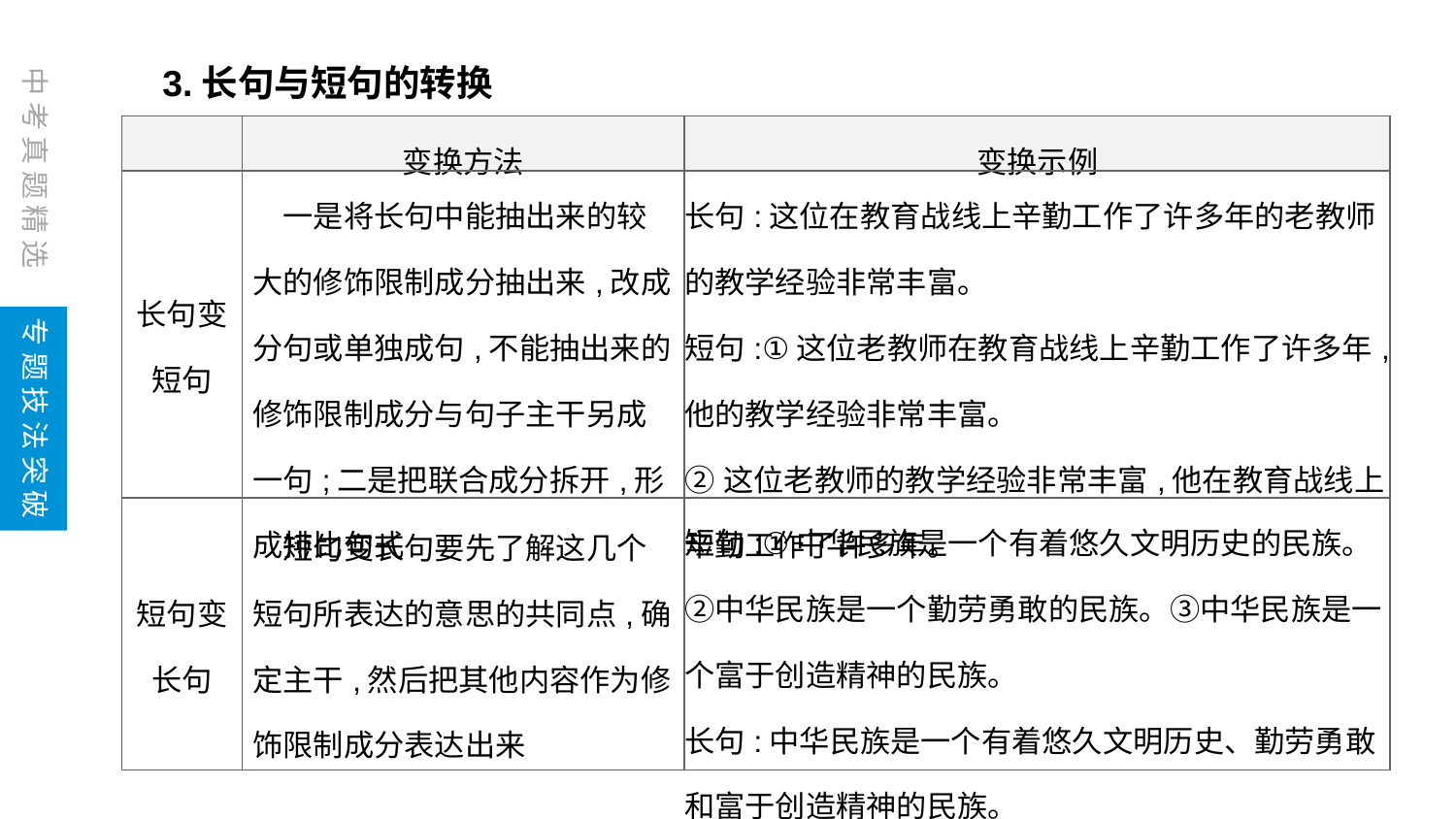

3.长句与短句的转换
中考真题精选
|  | 变换方法 | 变换示例 |
| --- | --- | --- |
| 长句变短句 | 一是将长句中能抽出来的较大的修饰限制成分抽出来,改成分句或单独成句,不能抽出来的修饰限制成分与句子主干另成一句;二是把联合成分拆开,形成排比句式 | 长句:这位在教育战线上辛勤工作了许多年的老教师的教学经验非常丰富。 短句:①这位老教师在教育战线上辛勤工作了许多年,他的教学经验非常丰富。 ②这位老教师的教学经验非常丰富,他在教育战线上辛勤工作了许多年。 |
| 短句变长句 | 短句变长句要先了解这几个短句所表达的意思的共同点,确定主干,然后把其他内容作为修饰限制成分表达出来 | 短句:①中华民族是一个有着悠久文明历史的民族。②中华民族是一个勤劳勇敢的民族。③中华民族是一个富于创造精神的民族。 长句:中华民族是一个有着悠久文明历史、勤劳勇敢和富于创造精神的民族。 |

专题技法突破